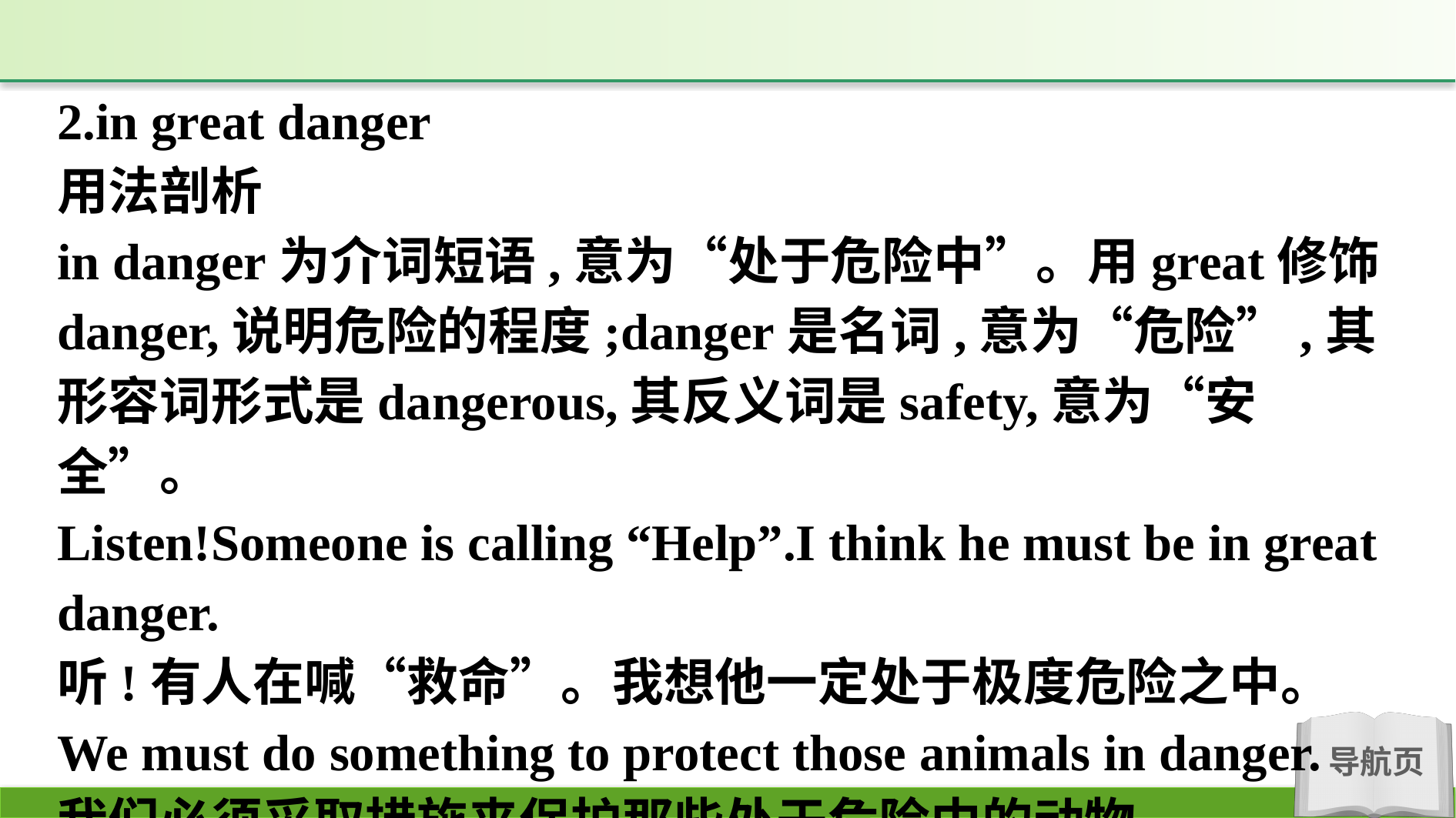

2.in great danger
用法剖析
in danger为介词短语,意为“处于危险中”。用great修饰danger,说明危险的程度;danger是名词,意为“危险”,其形容词形式是dangerous,其反义词是safety,意为“安全”。
Listen!Someone is calling “Help”.I think he must be in great danger.
听!有人在喊“救命”。我想他一定处于极度危险之中。
We must do something to protect those animals in danger.
我们必须采取措施来保护那些处于危险中的动物。